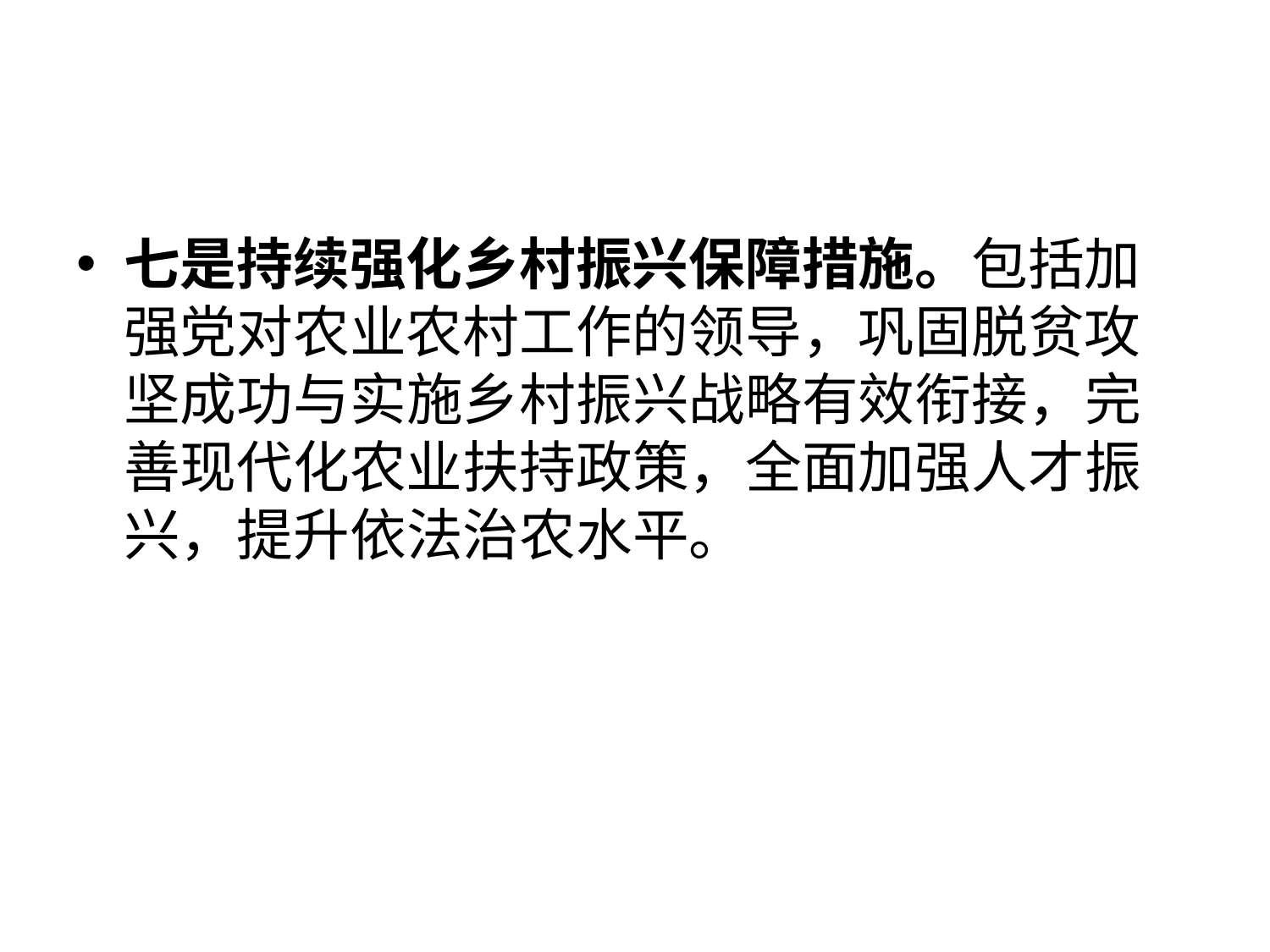

#
七是持续强化乡村振兴保障措施。包括加强党对农业农村工作的领导，巩固脱贫攻坚成功与实施乡村振兴战略有效衔接，完善现代化农业扶持政策，全面加强人才振兴，提升依法治农水平。